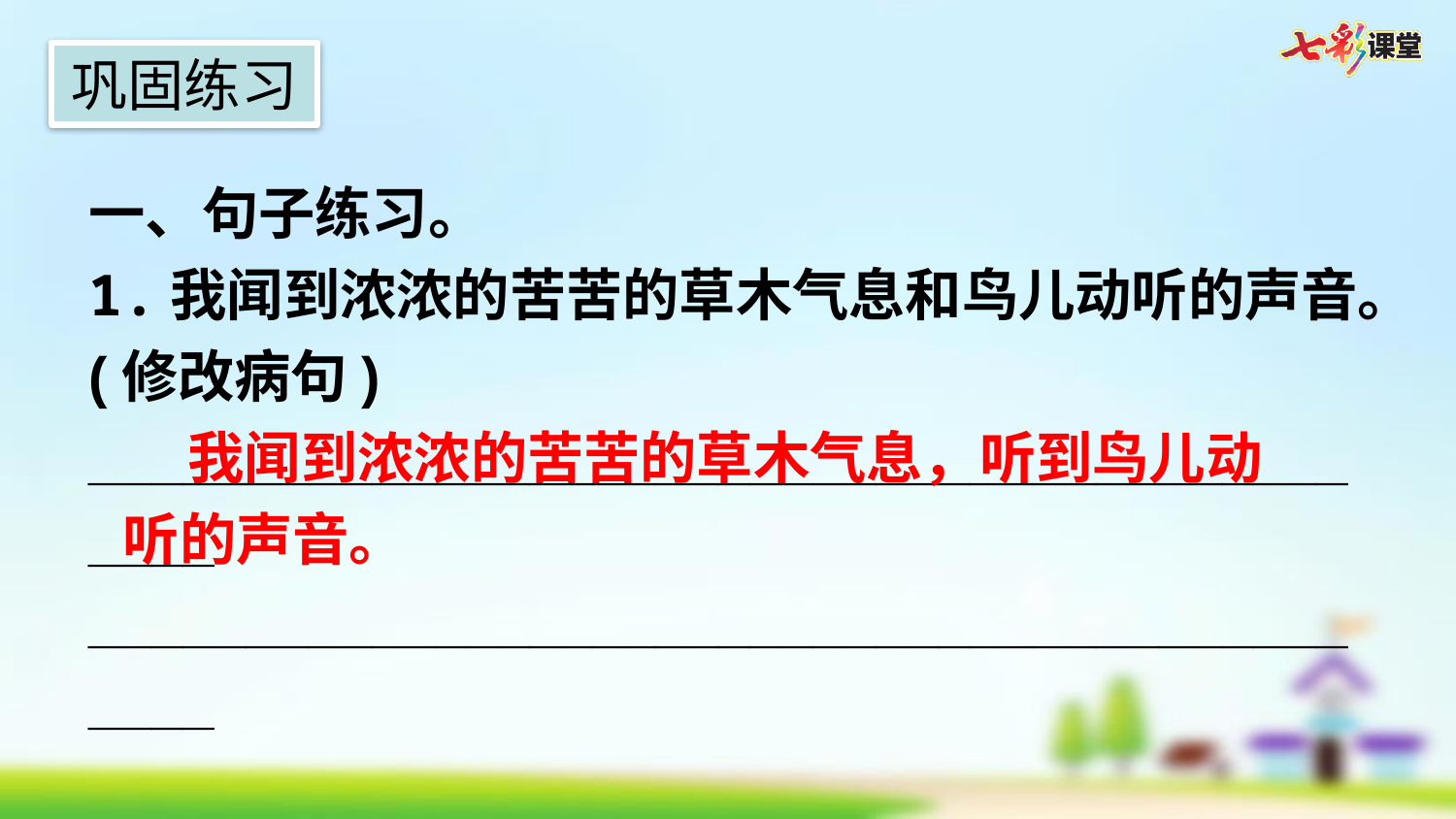

巩固练习
一、句子练习。
1.我闻到浓浓的苦苦的草木气息和鸟儿动听的声音。(修改病句)
____________________________________________
____________________________________________
    我闻到浓浓的苦苦的草木气息，听到鸟儿动听的声音。